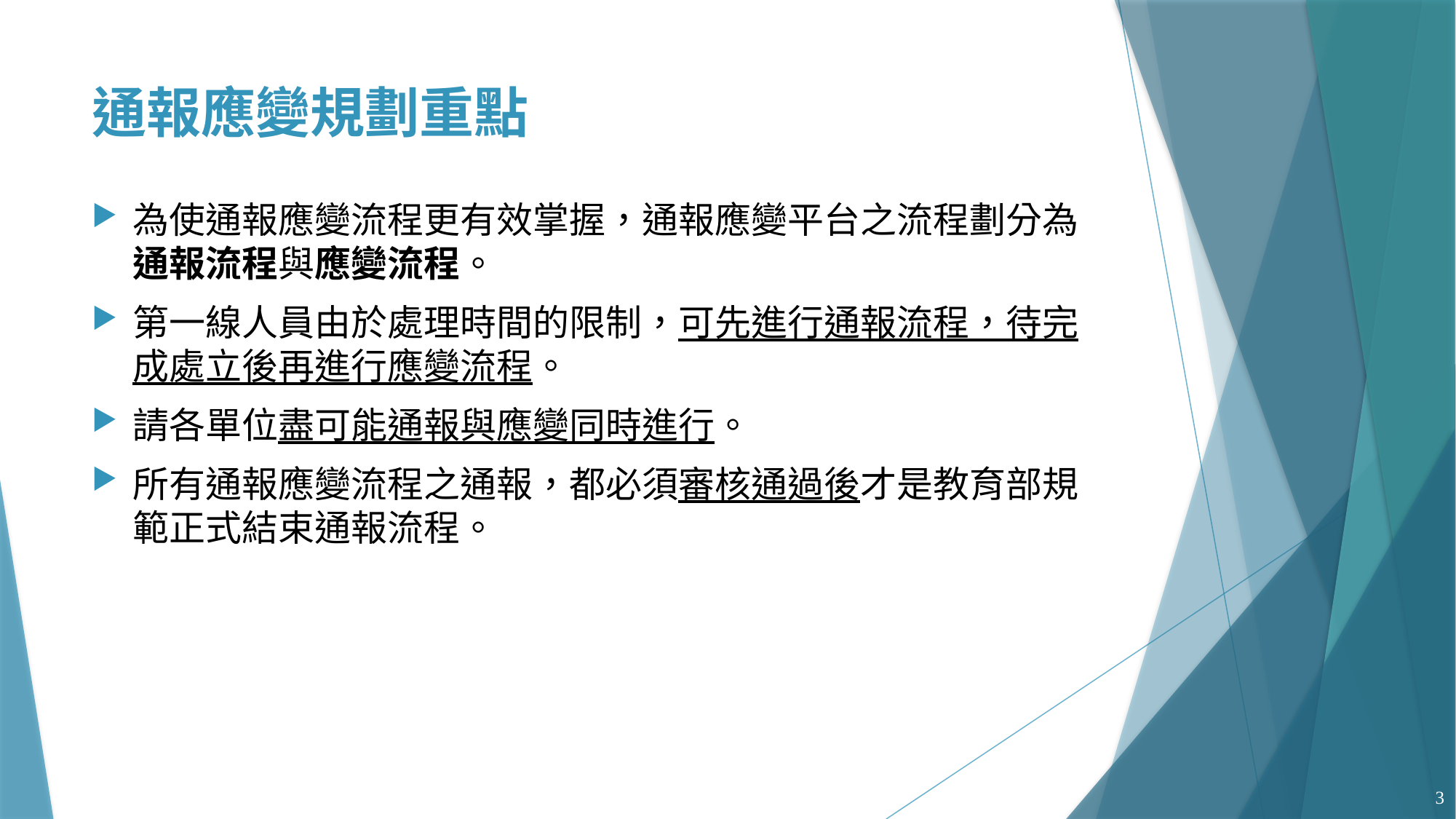

# 通報應變規劃重點
為使通報應變流程更有效掌握，通報應變平台之流程劃分為通報流程與應變流程。
第一線人員由於處理時間的限制，可先進行通報流程，待完成處立後再進行應變流程。
請各單位盡可能通報與應變同時進行。
所有通報應變流程之通報，都必須審核通過後才是教育部規範正式結束通報流程。
3